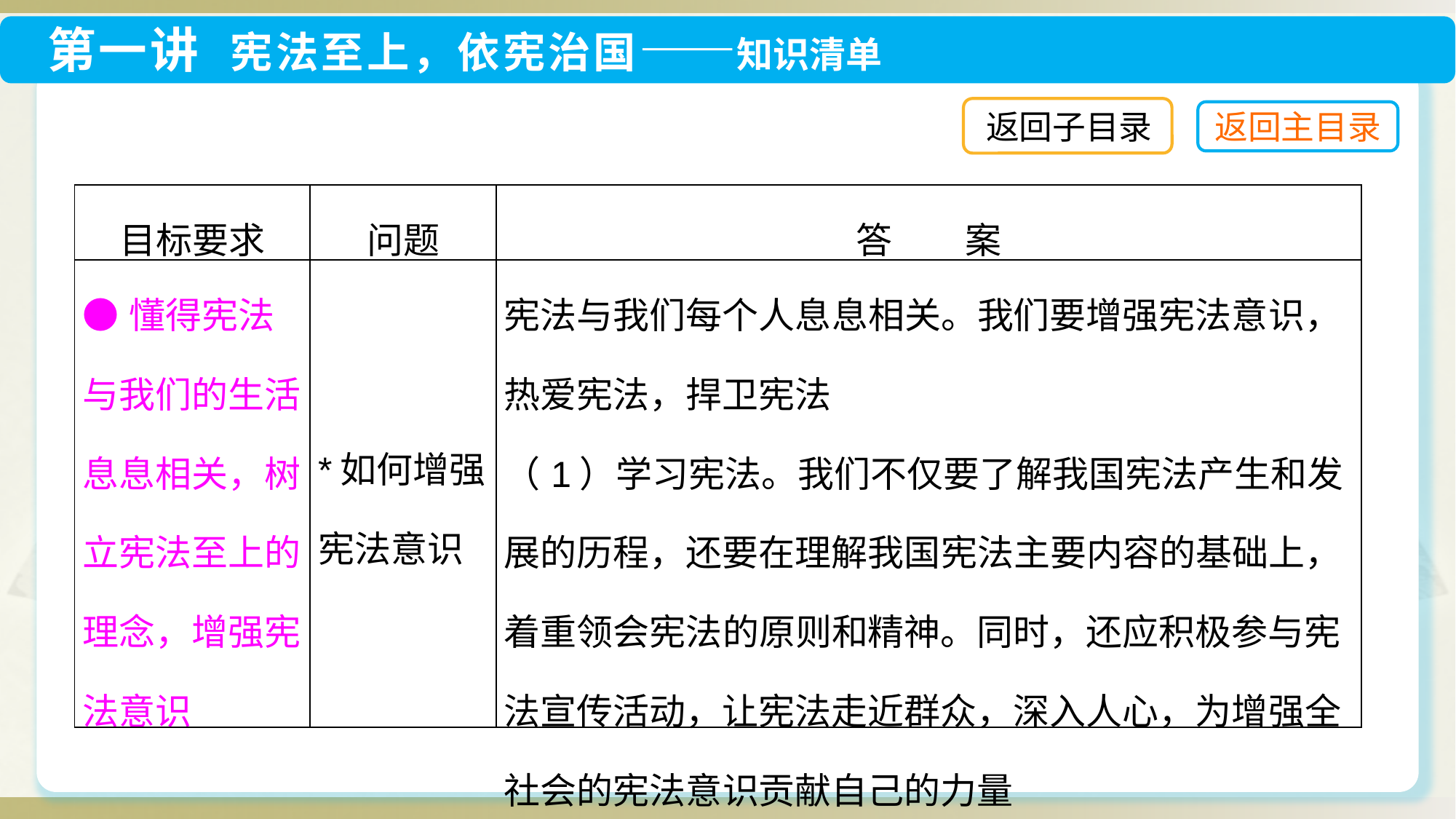

返回子目录
| 目标要求 | 问题 | 答　　案 |
| --- | --- | --- |
| ●懂得宪法与我们的生活息息相关，树立宪法至上的理念，增强宪法意识 | \*如何增强宪法意识 | 宪法与我们每个人息息相关。我们要增强宪法意识，热爱宪法，捍卫宪法 （1）学习宪法。我们不仅要了解我国宪法产生和发展的历程，还要在理解我国宪法主要内容的基础上，着重领会宪法的原则和精神。同时，还应积极参与宪法宣传活动，让宪法走近群众，深入人心，为增强全社会的宪法意识贡献自己的力量 |